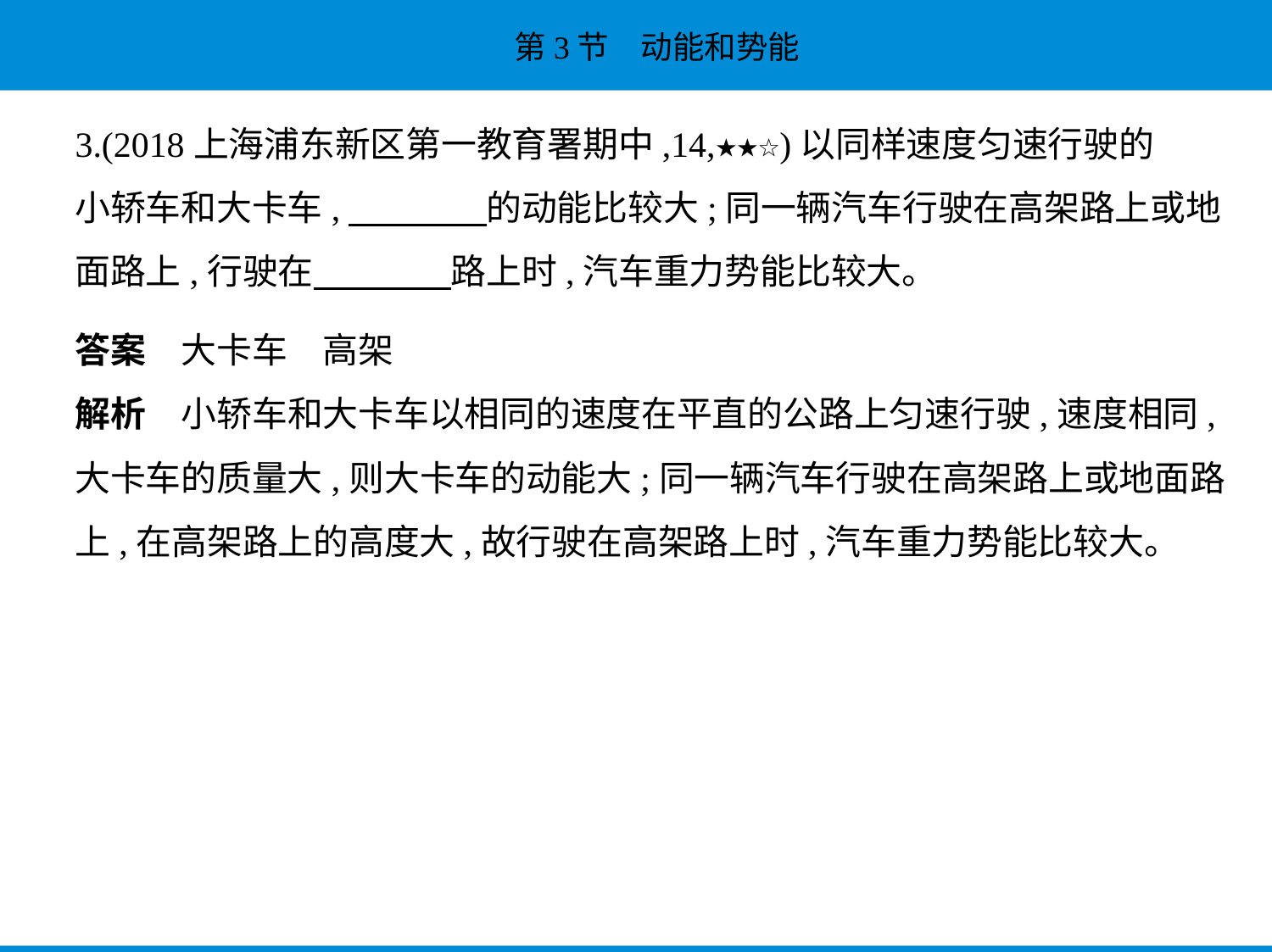

3.(2018上海浦东新区第一教育署期中,14,★★☆)以同样速度匀速行驶的
小轿车和大卡车,　　　    的动能比较大;同一辆汽车行驶在高架路上或地
面路上,行驶在　　　    路上时,汽车重力势能比较大。
答案　大卡车　高架
解析　小轿车和大卡车以相同的速度在平直的公路上匀速行驶,速度相同,
大卡车的质量大,则大卡车的动能大;同一辆汽车行驶在高架路上或地面路
上,在高架路上的高度大,故行驶在高架路上时,汽车重力势能比较大。